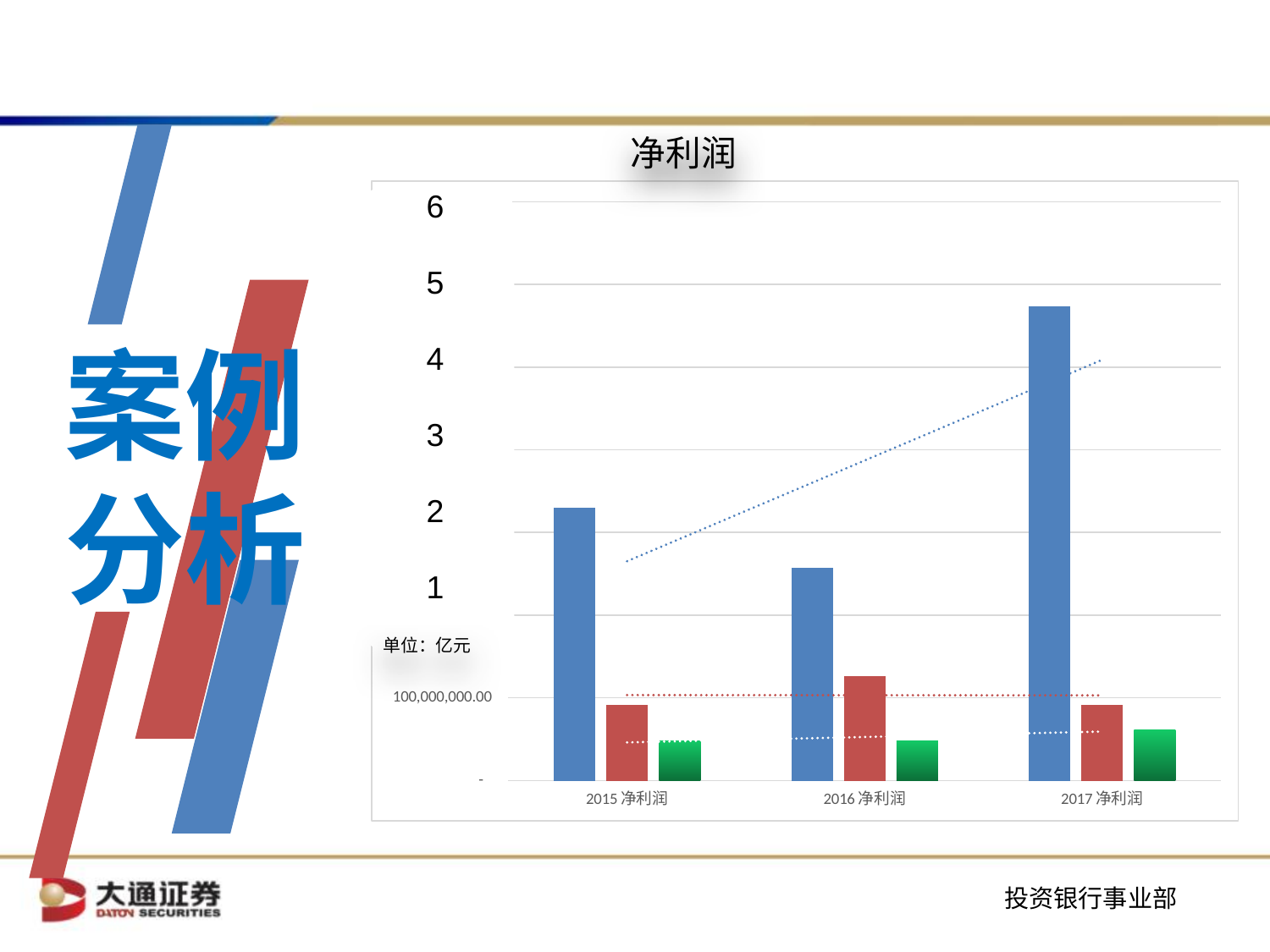

净利润
6

5

4

3

2

1

### Chart

| Category | 深信服 | 欣悦科技 | 汉嘉设计 |
|---|---|---|---|
| 2015净利润 | 330044146.52 | 91903813.07 | 48344314.55 |
| 2016净利润 | 257557075.84 | 126314160.01 | 48359655.29 |
| 2017净利润 | 573519304.75 | 91496814.62 | 61454455.45 |
案例分析

单位：亿元